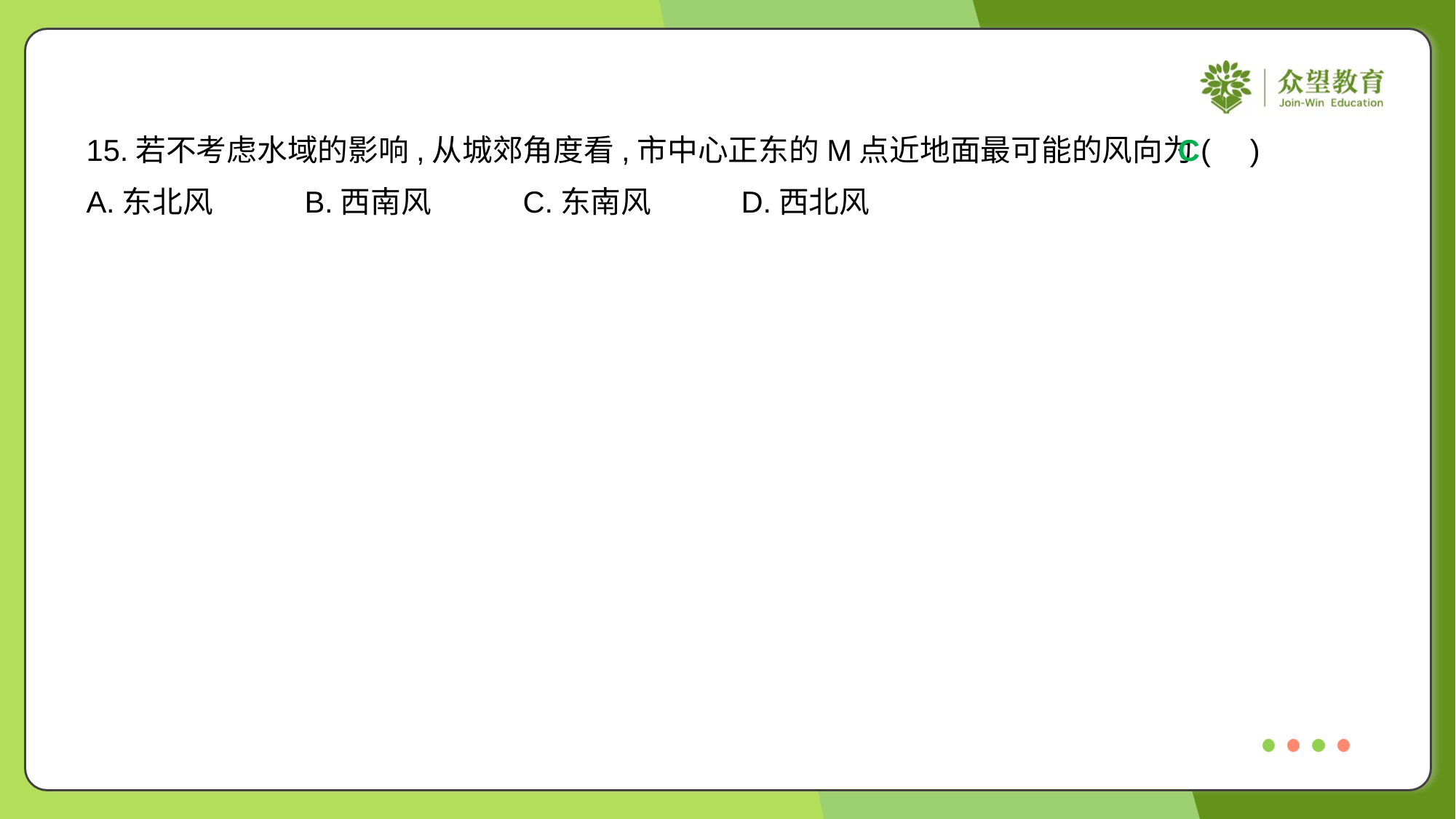

15.若不考虑水域的影响,从城郊角度看,市中心正东的M点近地面最可能的风向为(     )
C
A.东北风	B.西南风	C.东南风	D.西北风